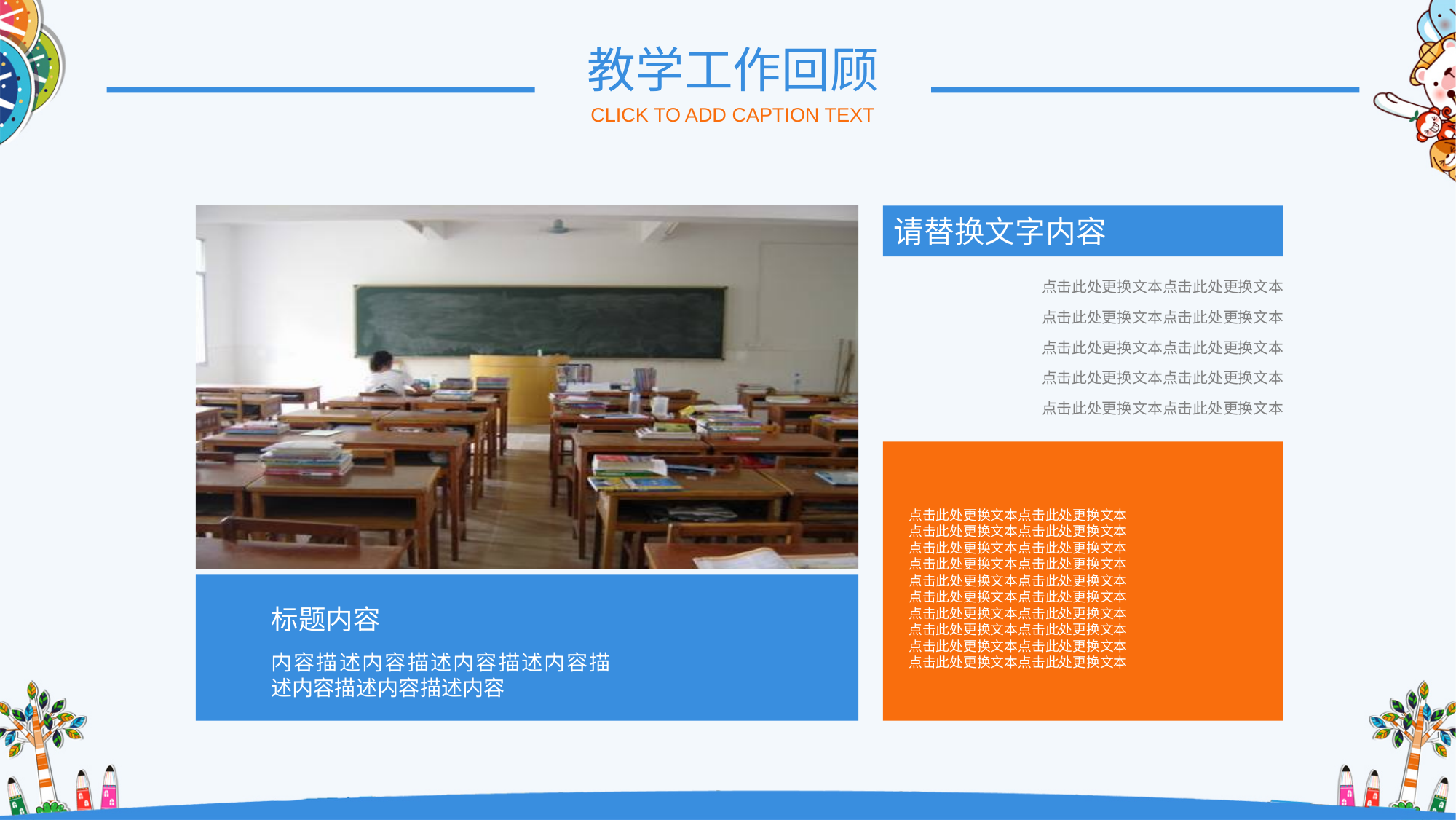

教学工作回顾

CLICK TO ADD CAPTION TEXT

标题内容
内容描述内容描述内容描述内容描述内容描述内容描述内容
请替换文字内容
点击此处更换文本点击此处更换文本
点击此处更换文本点击此处更换文本
点击此处更换文本点击此处更换文本
点击此处更换文本点击此处更换文本
点击此处更换文本点击此处更换文本

点击此处更换文本点击此处更换文本
点击此处更换文本点击此处更换文本
点击此处更换文本点击此处更换文本
点击此处更换文本点击此处更换文本
点击此处更换文本点击此处更换文本
点击此处更换文本点击此处更换文本
点击此处更换文本点击此处更换文本
点击此处更换文本点击此处更换文本
点击此处更换文本点击此处更换文本
点击此处更换文本点击此处更换文本